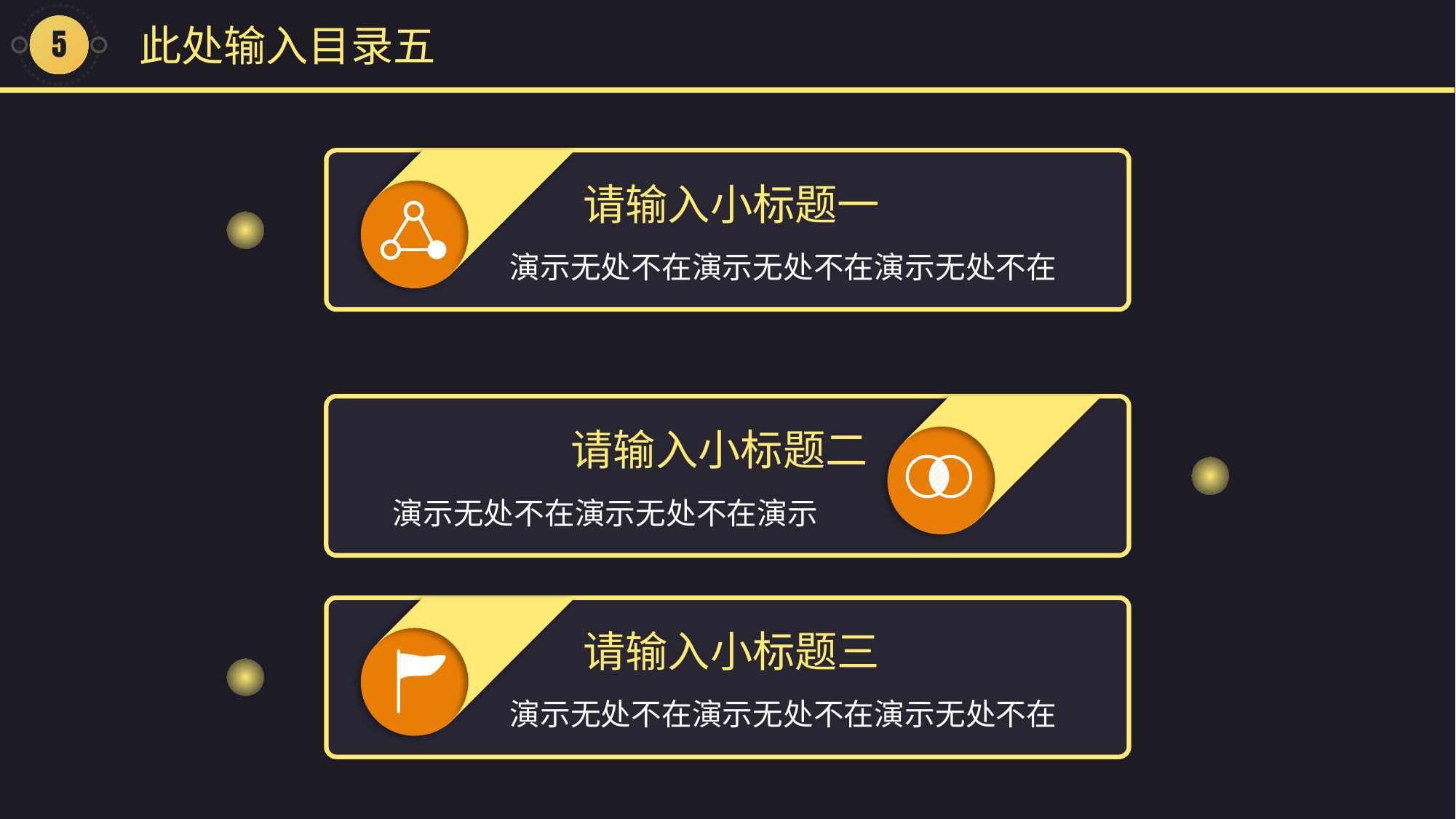

5

此处输入目录五

请输入小标题一

演示无处不在演示无处不在演示无处不在

请输入小标题二

演示无处不在演示无处不在演示

请输入小标题三

演示无处不在演示无处不在演示无处不在